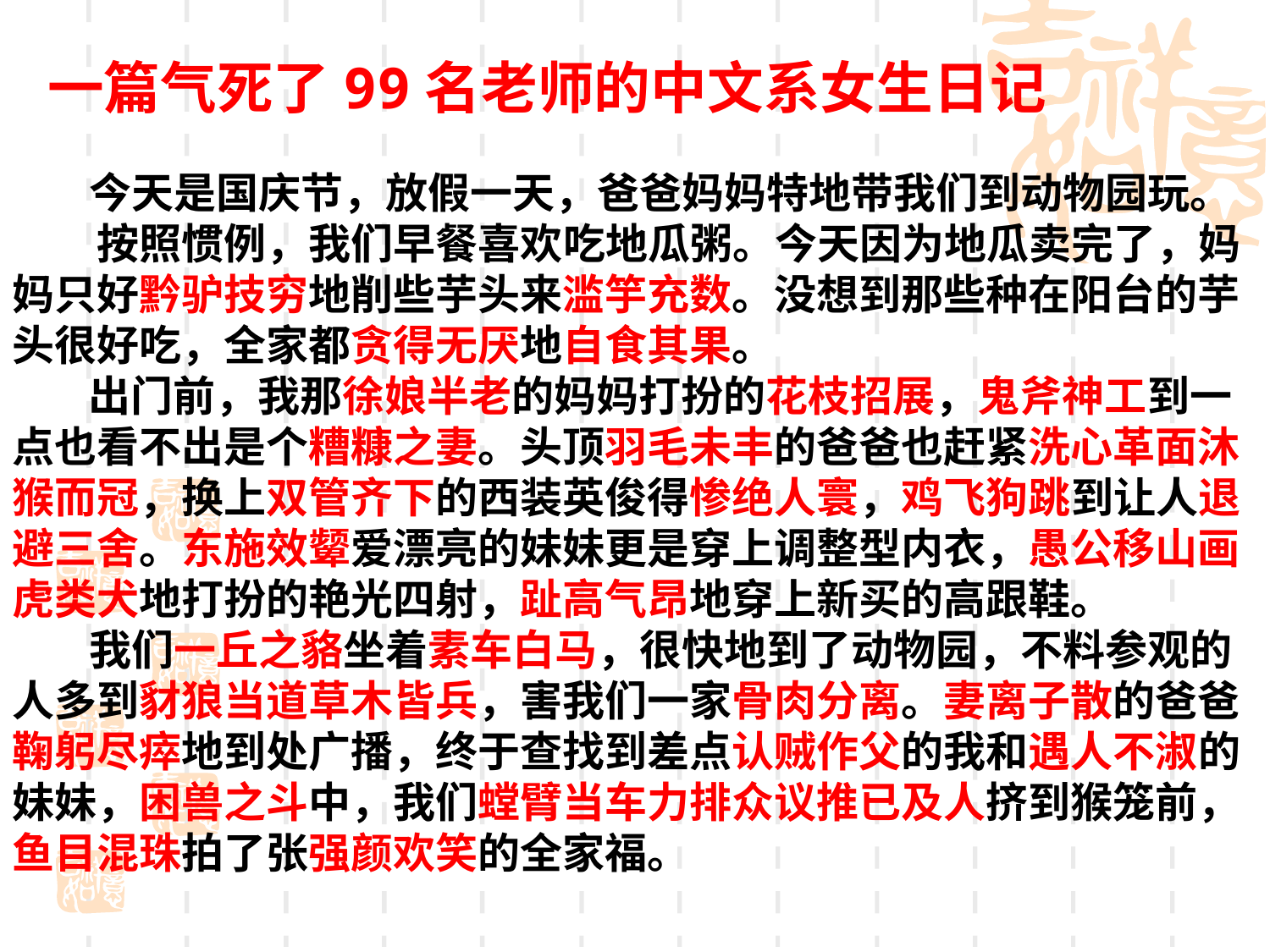

一篇气死了99名老师的中文系女生日记
       今天是国庆节，放假一天，爸爸妈妈特地带我们到动物园玩。
　　按照惯例，我们早餐喜欢吃地瓜粥。今天因为地瓜卖完了，妈妈只好黔驴技穷地削些芋头来滥竽充数。没想到那些种在阳台的芋头很好吃，全家都贪得无厌地自食其果。
        出门前，我那徐娘半老的妈妈打扮的花枝招展，鬼斧神工到一点也看不出是个糟糠之妻。头顶羽毛未丰的爸爸也赶紧洗心革面沐猴而冠，换上双管齐下的西装英俊得惨绝人寰，鸡飞狗跳到让人退避三舍。东施效颦爱漂亮的妹妹更是穿上调整型内衣，愚公移山画虎类犬地打扮的艳光四射，趾高气昂地穿上新买的高跟鞋。
       我们一丘之貉坐着素车白马，很快地到了动物园，不料参观的人多到豺狼当道草木皆兵，害我们一家骨肉分离。妻离子散的爸爸鞠躬尽瘁地到处广播，终于查找到差点认贼作父的我和遇人不淑的妹妹，困兽之斗中，我们螳臂当车力排众议推已及人挤到猴笼前，鱼目混珠拍了张强颜欢笑的全家福。